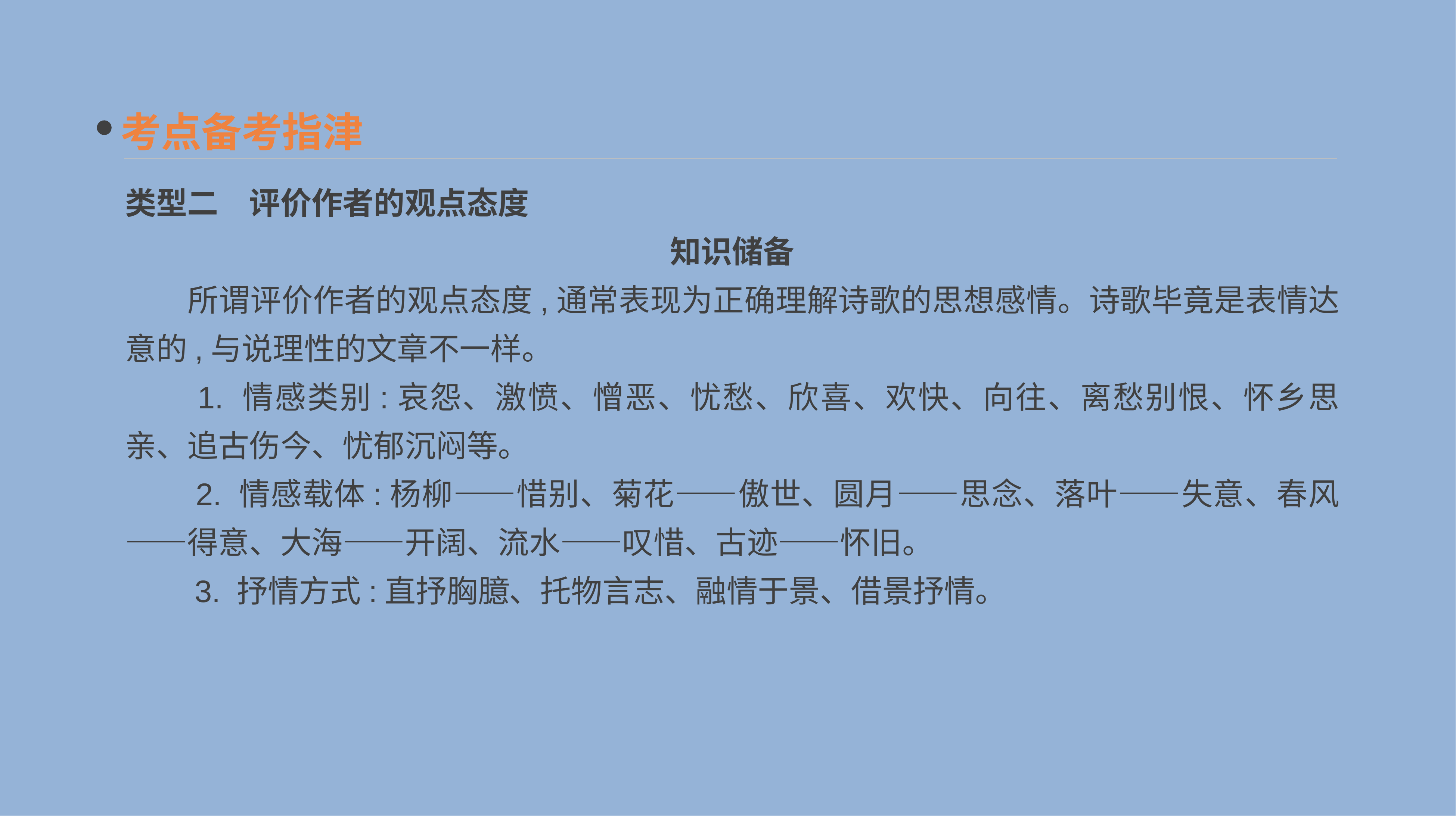

考点备考指津

类型二　评价作者的观点态度
知识储备
　　所谓评价作者的观点态度,通常表现为正确理解诗歌的思想感情。诗歌毕竟是表情达意的,与说理性的文章不一样。
　　1. 情感类别:哀怨、激愤、憎恶、忧愁、欣喜、欢快、向往、离愁别恨、怀乡思亲、追古伤今、忧郁沉闷等。
　　2. 情感载体:杨柳——惜别、菊花——傲世、圆月——思念、落叶——失意、春风——得意、大海——开阔、流水——叹惜、古迹——怀旧。
　　3. 抒情方式:直抒胸臆、托物言志、融情于景、借景抒情。